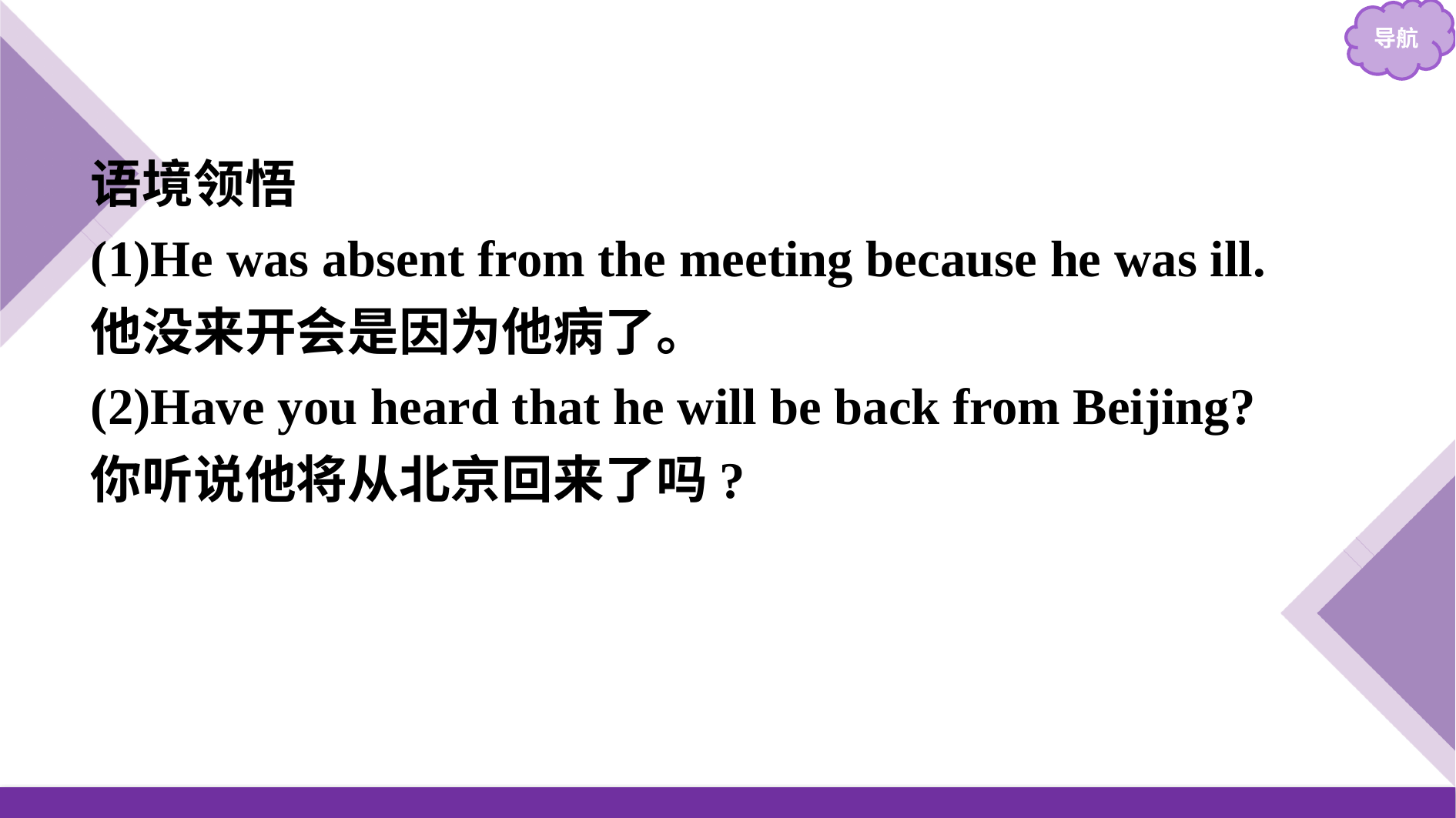

语境领悟
(1)He was absent from the meeting because he was ill.
他没来开会是因为他病了。
(2)Have you heard that he will be back from Beijing?
你听说他将从北京回来了吗?